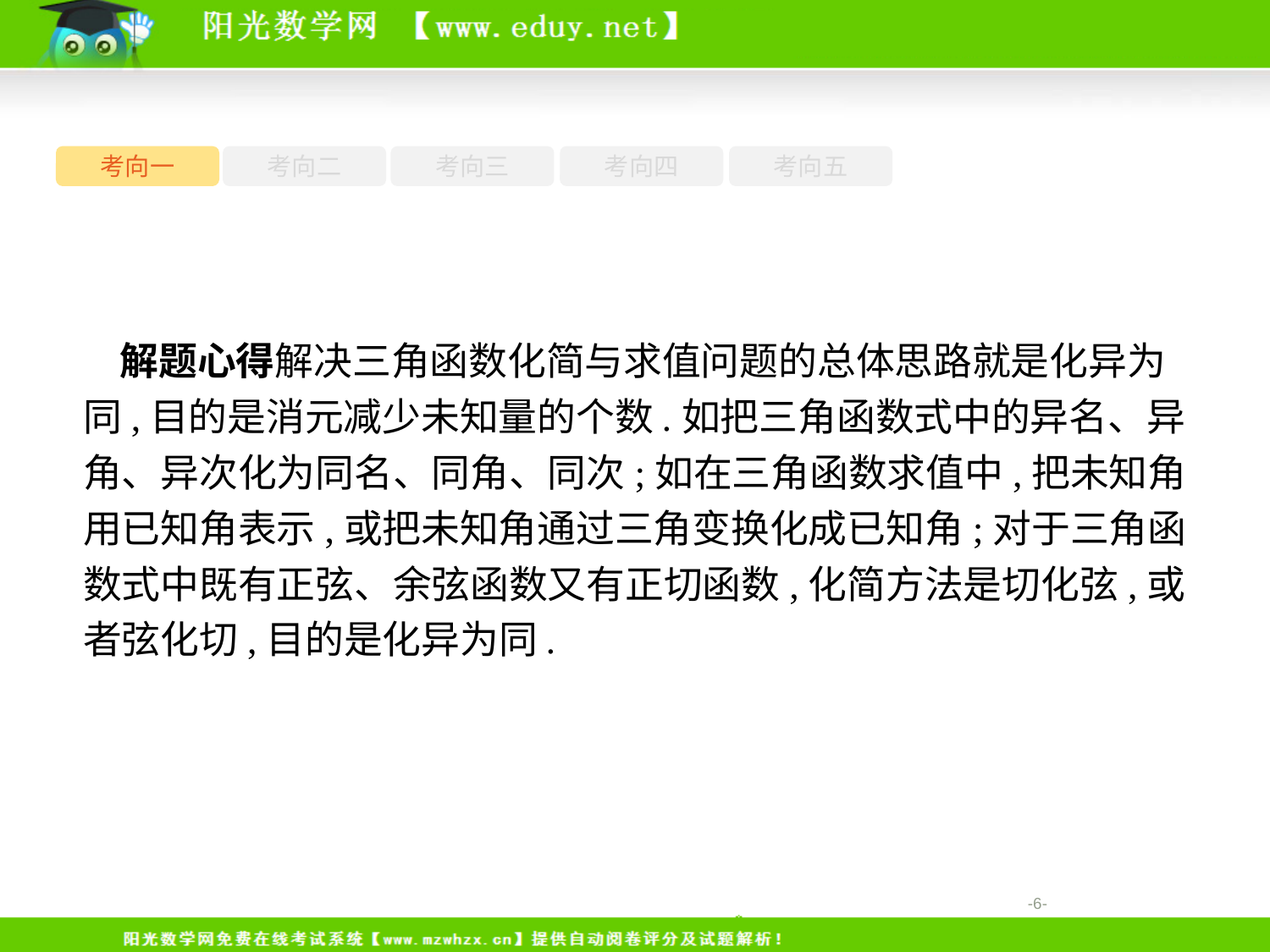

考向一
考向二
考向三
考向四
考向五
解题心得解决三角函数化简与求值问题的总体思路就是化异为同,目的是消元减少未知量的个数.如把三角函数式中的异名、异角、异次化为同名、同角、同次;如在三角函数求值中,把未知角用已知角表示,或把未知角通过三角变换化成已知角;对于三角函数式中既有正弦、余弦函数又有正切函数,化简方法是切化弦,或者弦化切,目的是化异为同.
-6-